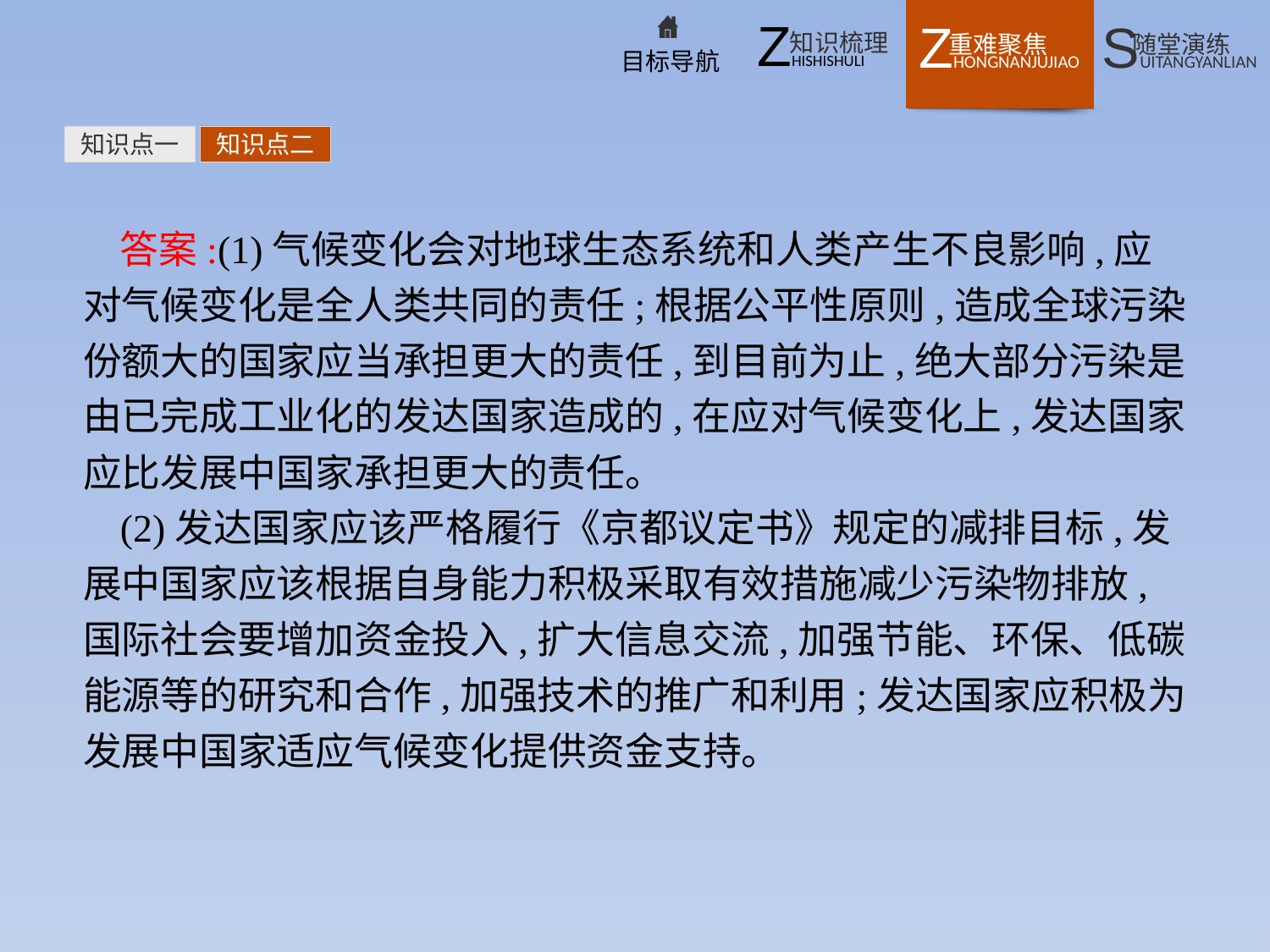

知识点一
知识点二
答案:(1)气候变化会对地球生态系统和人类产生不良影响,应对气候变化是全人类共同的责任;根据公平性原则,造成全球污染份额大的国家应当承担更大的责任,到目前为止,绝大部分污染是由已完成工业化的发达国家造成的,在应对气候变化上,发达国家应比发展中国家承担更大的责任。
(2)发达国家应该严格履行《京都议定书》规定的减排目标,发展中国家应该根据自身能力积极采取有效措施减少污染物排放,国际社会要增加资金投入,扩大信息交流,加强节能、环保、低碳能源等的研究和合作,加强技术的推广和利用;发达国家应积极为发展中国家适应气候变化提供资金支持。